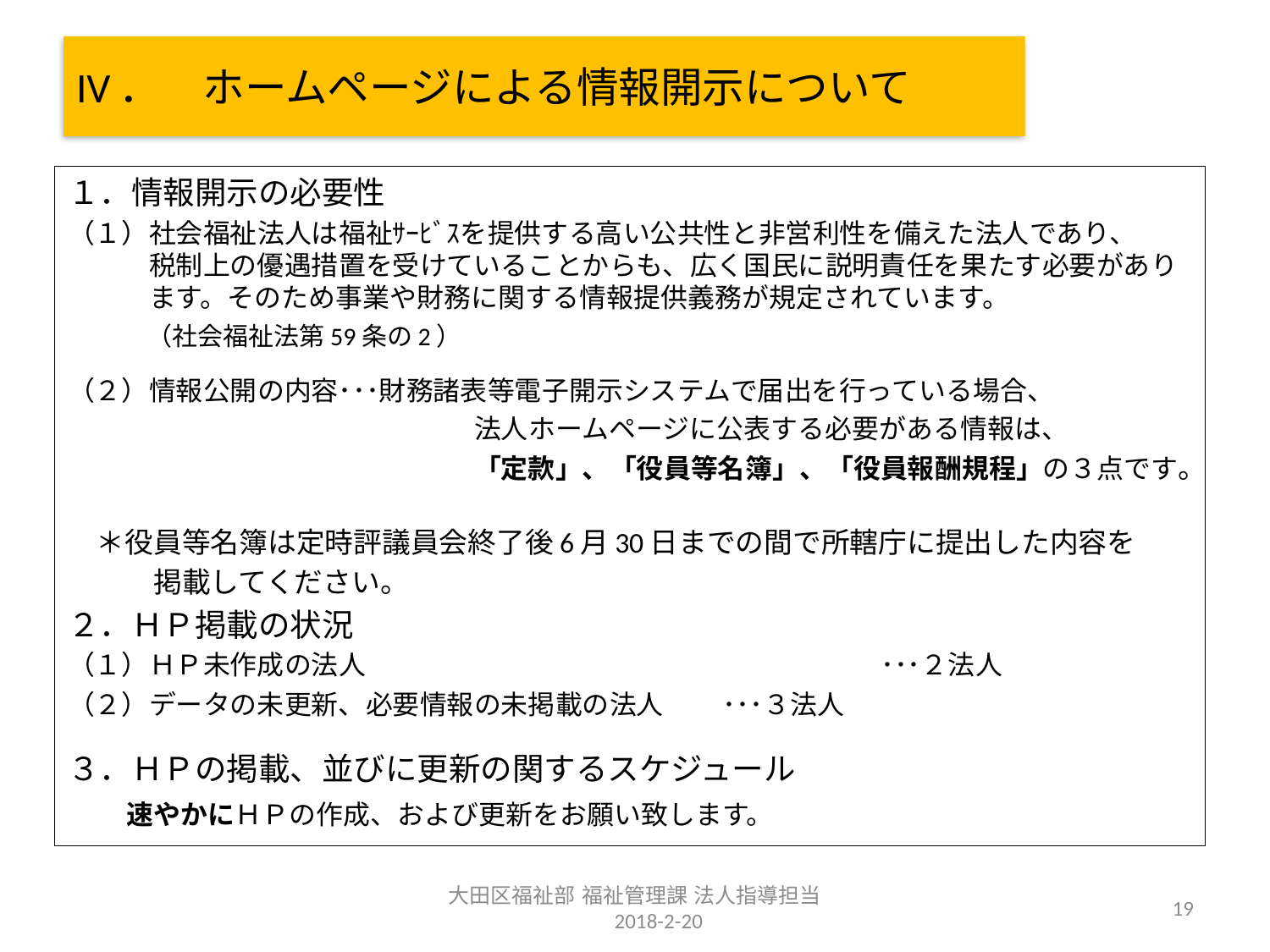

# IV．　ホームページによる情報開示について
１．情報開示の必要性
（１）社会福祉法人は福祉ｻｰﾋﾞｽを提供する高い公共性と非営利性を備えた法人であり、
　　　税制上の優遇措置を受けていることからも、広く国民に説明責任を果たす必要があり
　　　ます。そのため事業や財務に関する情報提供義務が規定されています。
　　　（社会福祉法第59条の2）

（２）情報公開の内容･･･財務諸表等電子開示システムで届出を行っている場合、
　　　　　　　　　　　　　　　法人ホームページに公表する必要がある情報は、
　　　　　　　　　　　　　　　「定款」、「役員等名簿」、「役員報酬規程」の３点です。
　＊役員等名簿は定時評議員会終了後6月30日までの間で所轄庁に提出した内容を
　　　掲載してください。
２．ＨＰ掲載の状況
（１）ＨＰ未作成の法人　　　　　　　　　　　　　　　　　　　･･･２法人
（２）データの未更新、必要情報の未掲載の法人　     ･･･３法人

３．ＨＰの掲載、並びに更新の関するスケジュール
　　速やかにＨＰの作成、および更新をお願い致します。

大田区福祉部 福祉管理課 法人指導担当　　2018-2-20
19